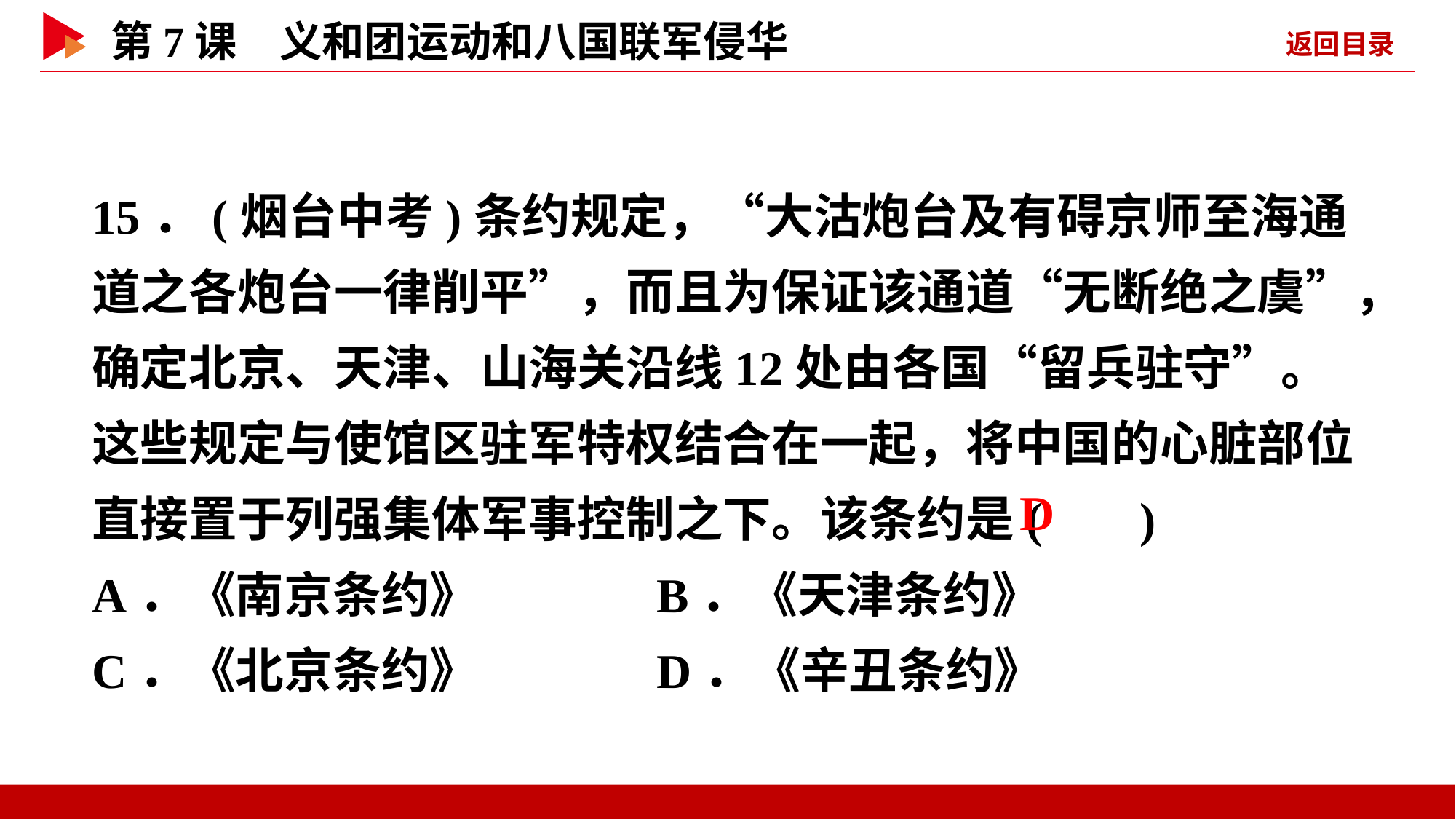

15．(烟台中考)条约规定，“大沽炮台及有碍京师至海通道之各炮台一律削平”，而且为保证该通道“无断绝之虞”，确定北京、天津、山海关沿线12处由各国“留兵驻守”。这些规定与使馆区驻军特权结合在一起，将中国的心脏部位直接置于列强集体军事控制之下。该条约是(        )
A．《南京条约》               B．《天津条约》
C．《北京条约》               D．《辛丑条约》
   D